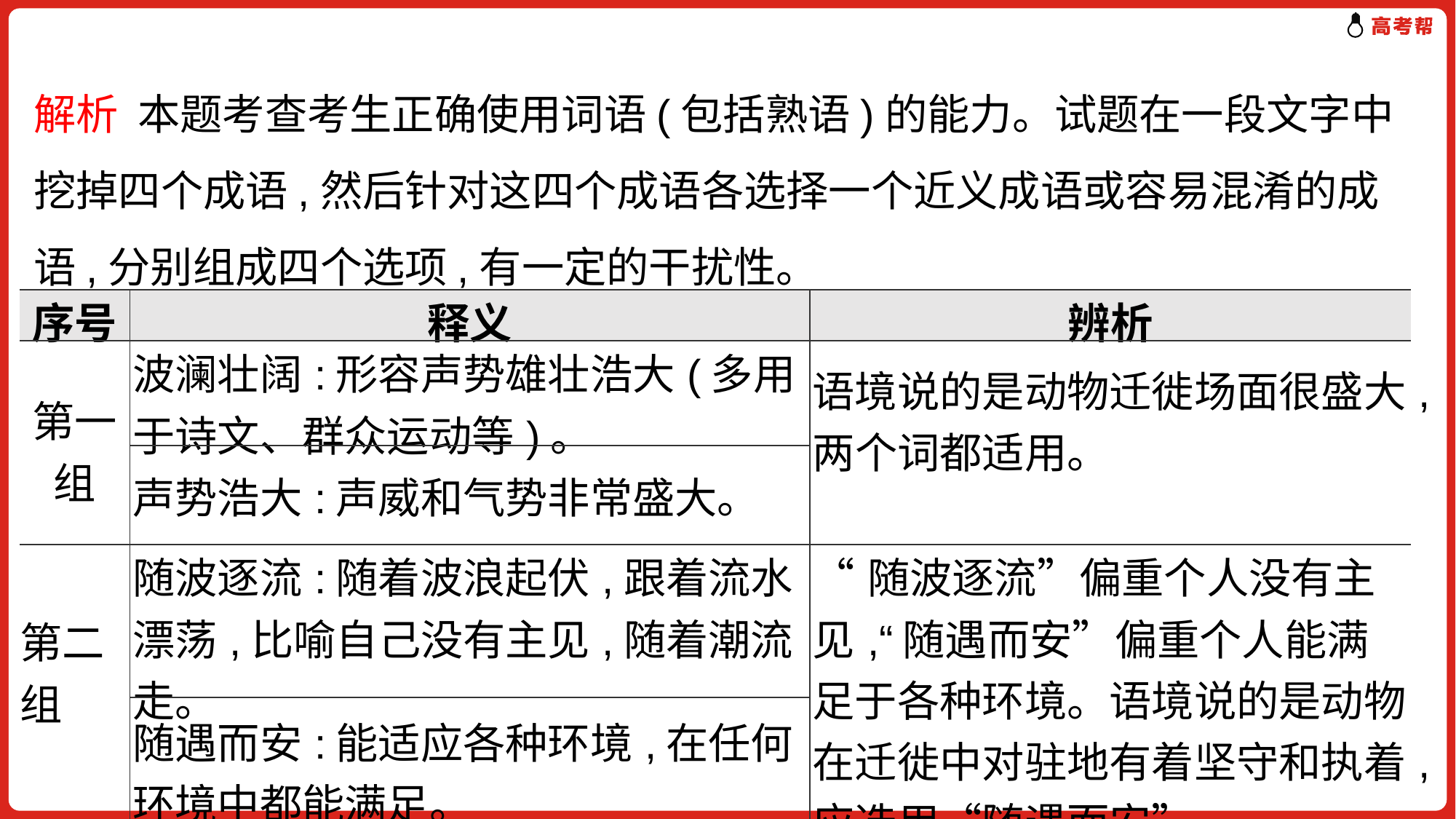

解析  本题考查考生正确使用词语(包括熟语)的能力。试题在一段文字中挖掉四个成语,然后针对这四个成语各选择一个近义成语或容易混淆的成语,分别组成四个选项,有一定的干扰性。

| 序号 | 释义 | 辨析 |
| --- | --- | --- |
| 第一组 | 波澜壮阔:形容声势雄壮浩大(多用于诗文、群众运动等)。 | 语境说的是动物迁徙场面很盛大,两个词都适用。 |
|  | 声势浩大:声威和气势非常盛大。 |  |
| 第二组 | 随波逐流:随着波浪起伏,跟着流水漂荡,比喻自己没有主见,随着潮流走。 | “随波逐流”偏重个人没有主见,“随遇而安”偏重个人能满足于各种环境。语境说的是动物在迁徙中对驻地有着坚守和执着,应选用“随遇而安”。 |
|  | 随遇而安:能适应各种环境,在任何环境中都能满足。 |  |